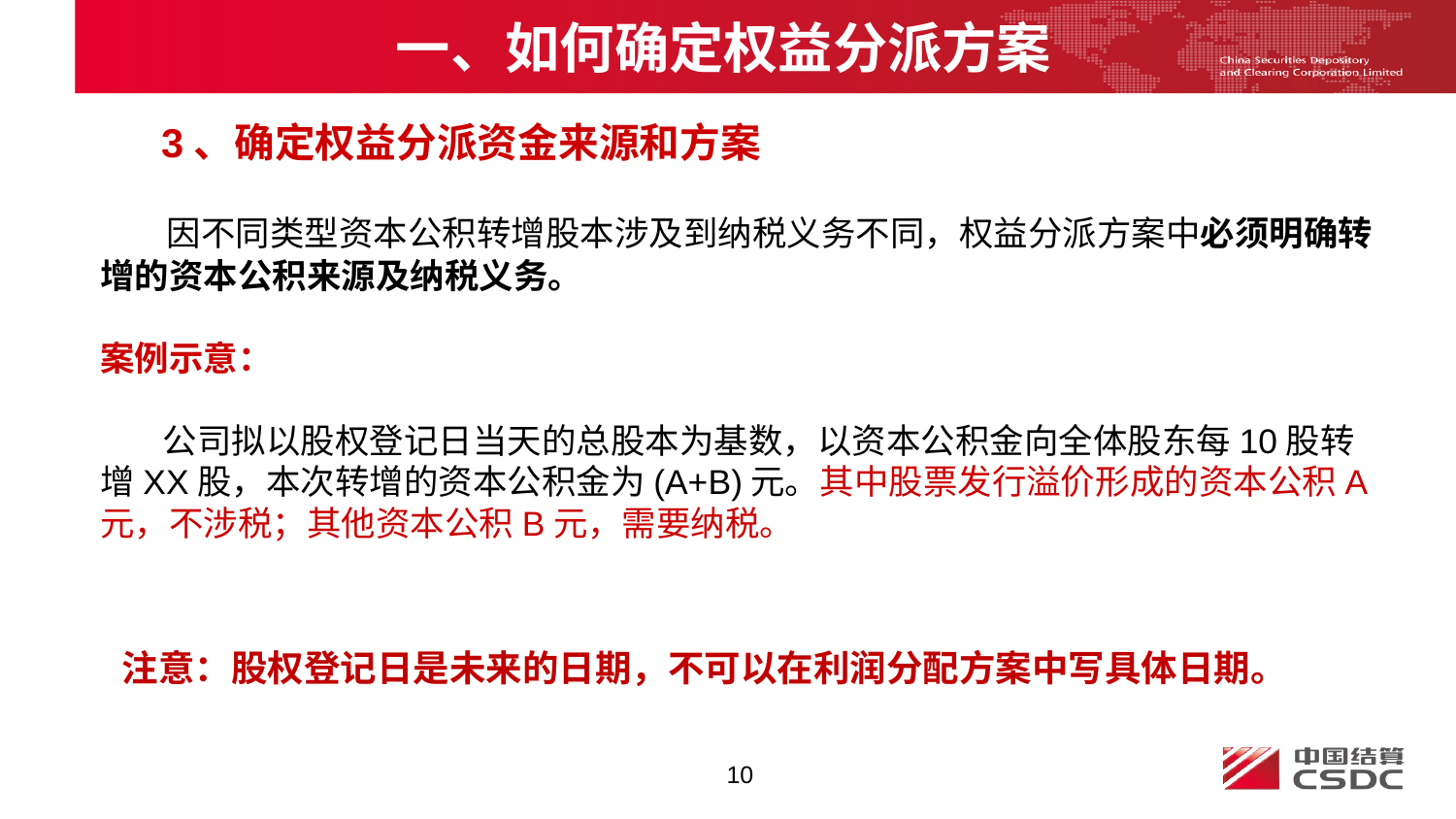

# 一、如何确定权益分派方案
3、确定权益分派资金来源和方案
       因不同类型资本公积转增股本涉及到纳税义务不同，权益分派方案中必须明确转增的资本公积来源及纳税义务。

案例示意：

       公司拟以股权登记日当天的总股本为基数，以资本公积金向全体股东每10股转增XX股，本次转增的资本公积金为(A+B)元。其中股票发行溢价形成的资本公积A元，不涉税；其他资本公积B元，需要纳税。

 注意：股权登记日是未来的日期，不可以在利润分配方案中写具体日期。
10